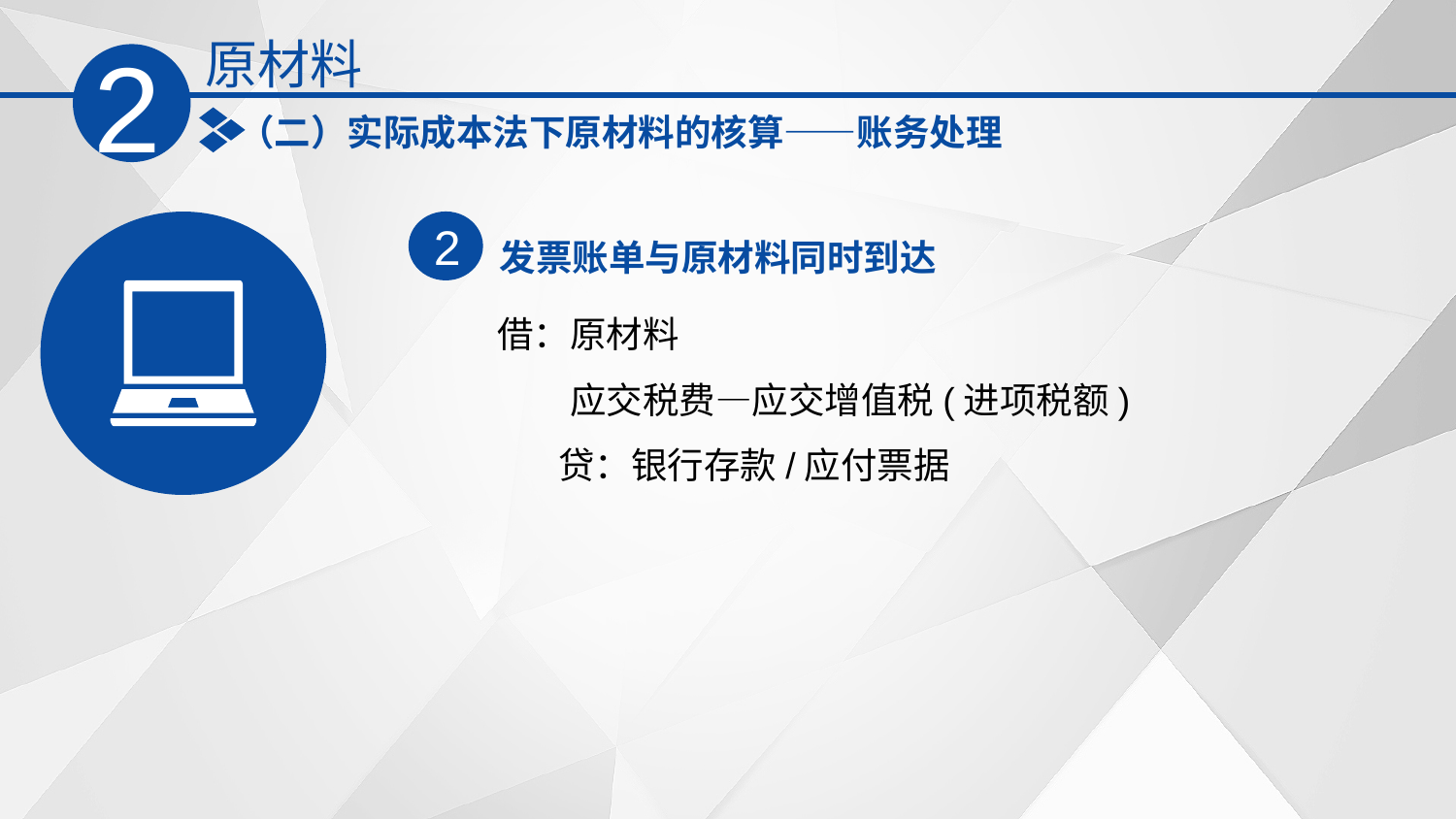

原材料
2

（二）实际成本法下原材料的核算——账务处理

发票账单与原材料同时到达
2

借：原材料
　　应交税费—应交增值税(进项税额)
　   贷：银行存款/应付票据